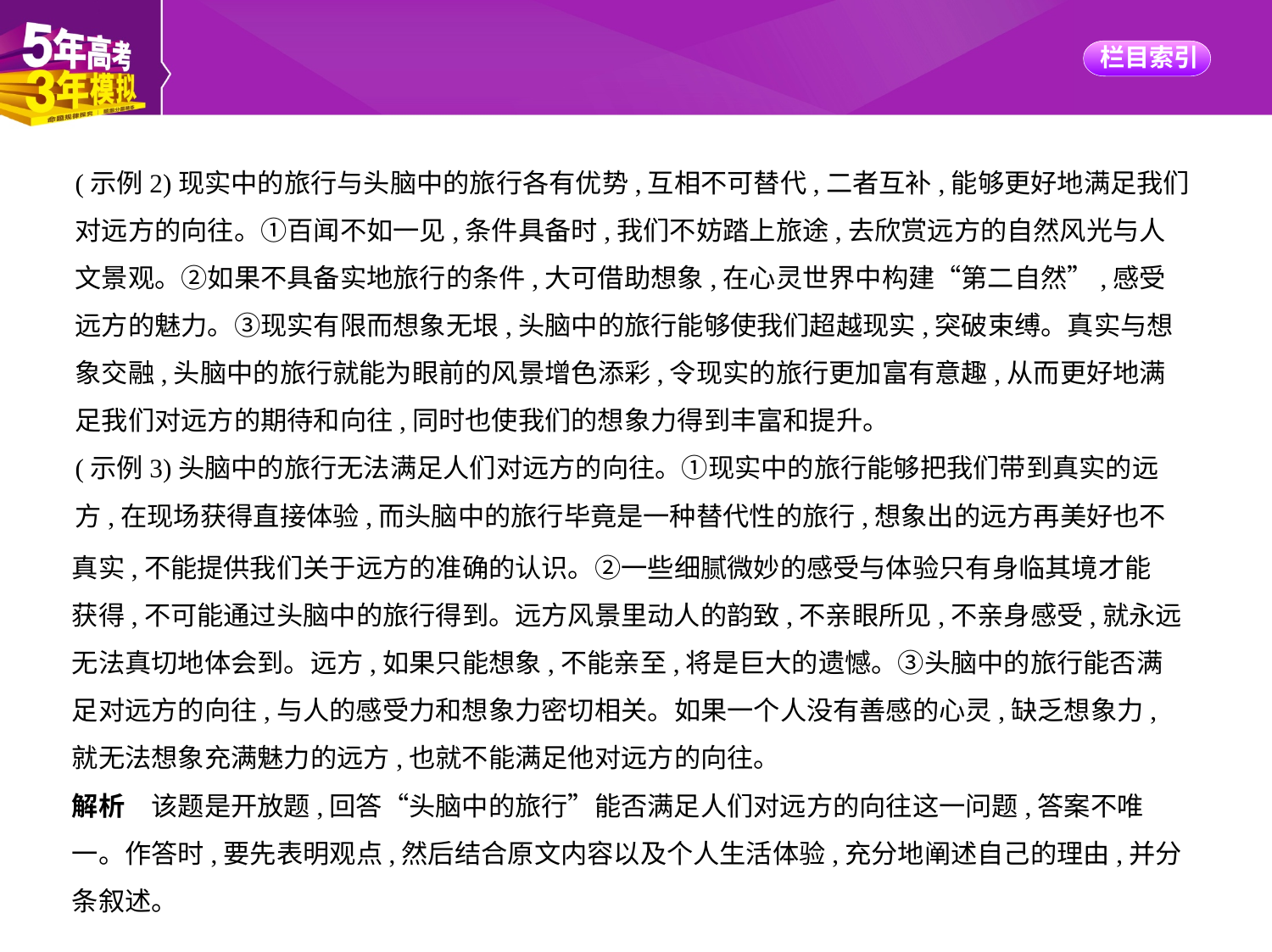

(示例2)现实中的旅行与头脑中的旅行各有优势,互相不可替代,二者互补,能够更好地满足我们
对远方的向往。①百闻不如一见,条件具备时,我们不妨踏上旅途,去欣赏远方的自然风光与人
文景观。②如果不具备实地旅行的条件,大可借助想象,在心灵世界中构建“第二自然”,感受
远方的魅力。③现实有限而想象无垠,头脑中的旅行能够使我们超越现实,突破束缚。真实与想
象交融,头脑中的旅行就能为眼前的风景增色添彩,令现实的旅行更加富有意趣,从而更好地满
足我们对远方的期待和向往,同时也使我们的想象力得到丰富和提升。
(示例3)头脑中的旅行无法满足人们对远方的向往。①现实中的旅行能够把我们带到真实的远
方,在现场获得直接体验,而头脑中的旅行毕竟是一种替代性的旅行,想象出的远方再美好也不
真实,不能提供我们关于远方的准确的认识。②一些细腻微妙的感受与体验只有身临其境才能
获得,不可能通过头脑中的旅行得到。远方风景里动人的韵致,不亲眼所见,不亲身感受,就永远
无法真切地体会到。远方,如果只能想象,不能亲至,将是巨大的遗憾。③头脑中的旅行能否满
足对远方的向往,与人的感受力和想象力密切相关。如果一个人没有善感的心灵,缺乏想象力,
就无法想象充满魅力的远方,也就不能满足他对远方的向往。
解析　该题是开放题,回答“头脑中的旅行”能否满足人们对远方的向往这一问题,答案不唯
一。作答时,要先表明观点,然后结合原文内容以及个人生活体验,充分地阐述自己的理由,并分
条叙述。